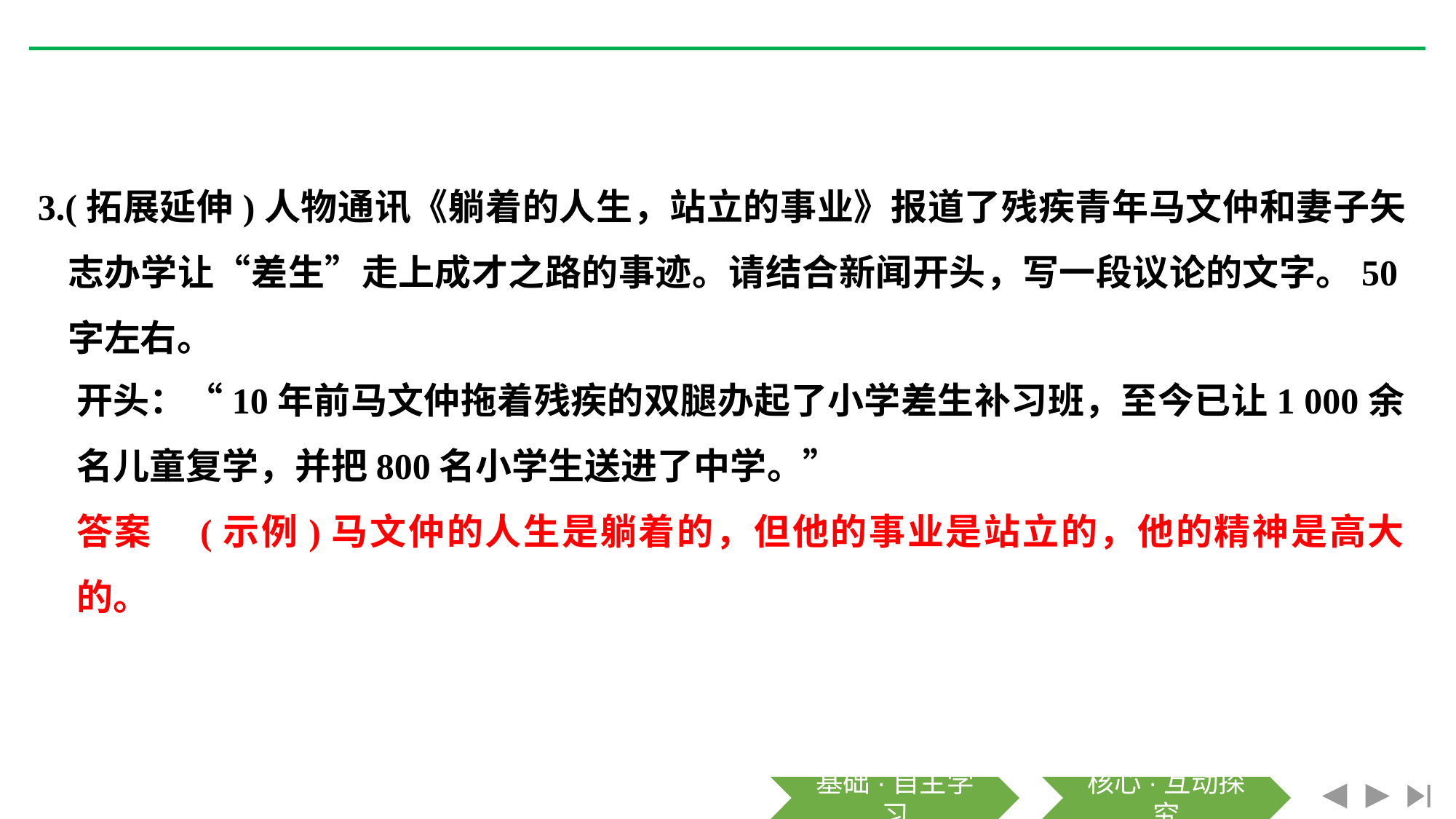

3.(拓展延伸)人物通讯《躺着的人生，站立的事业》报道了残疾青年马文仲和妻子矢志办学让“差生”走上成才之路的事迹。请结合新闻开头，写一段议论的文字。50字左右。
开头：“10年前马文仲拖着残疾的双腿办起了小学差生补习班，至今已让1 000余名儿童复学，并把800名小学生送进了中学。”
答案　(示例)马文仲的人生是躺着的，但他的事业是站立的，他的精神是高大的。